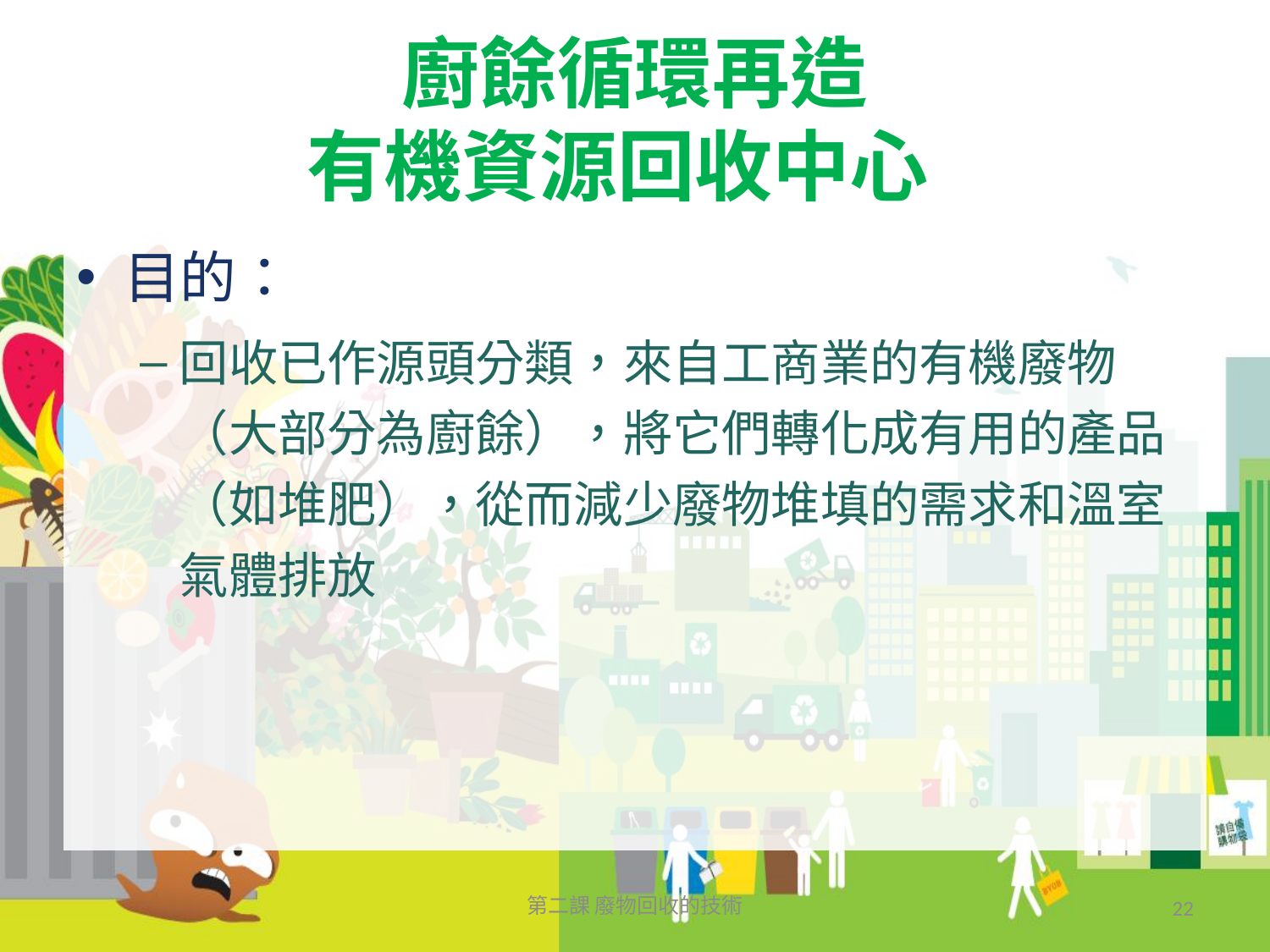

# 廚餘循環再造 有機資源回收中心
目的：
回收已作源頭分類，來自工商業的有機廢物（大部分為廚餘），將它們轉化成有用的產品（如堆肥），從而減少廢物堆填的需求和溫室氣體排放
第二課 廢物回收的技術
22